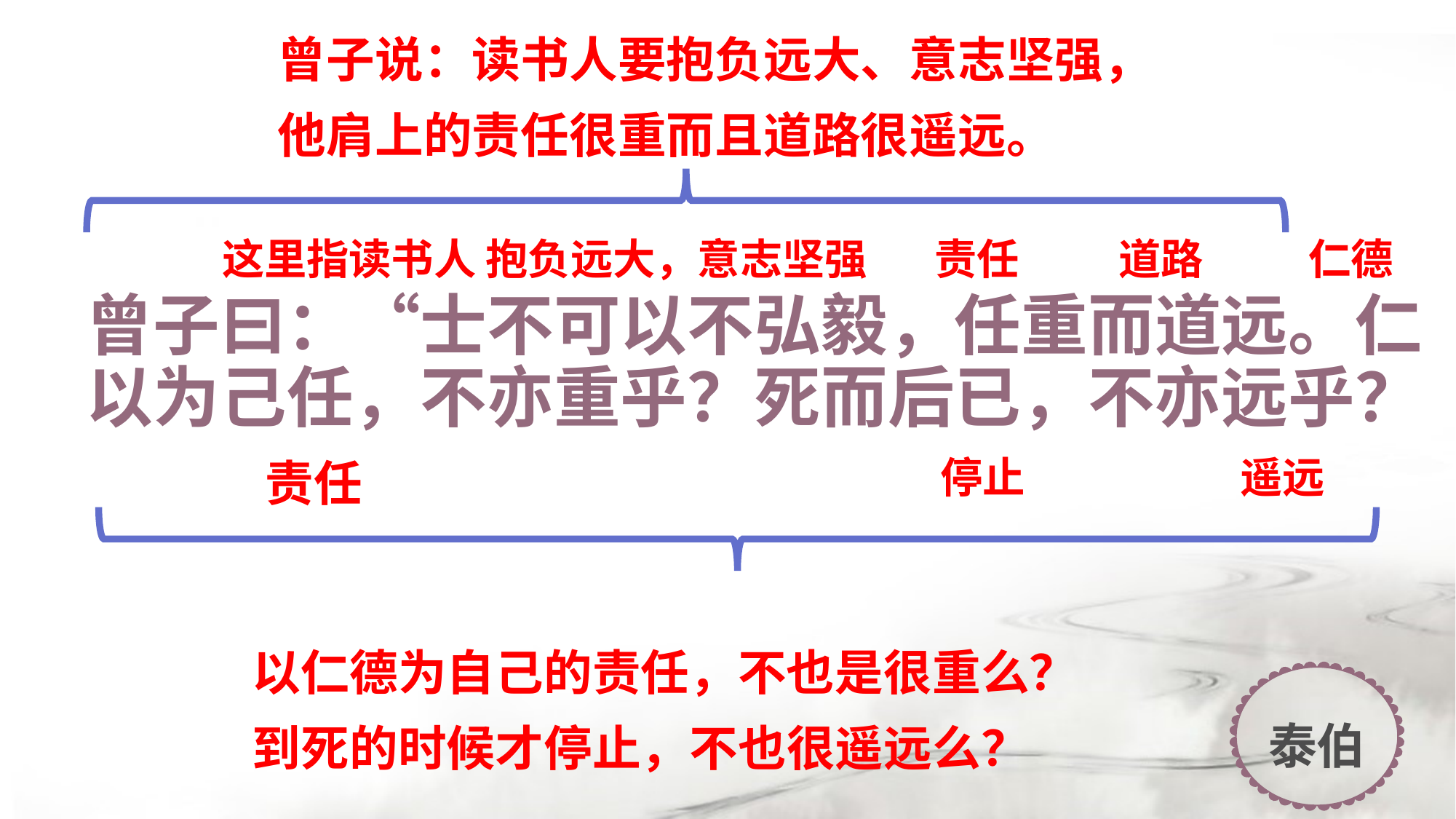

曾子说：读书人要抱负远大、意志坚强，
他肩上的责任很重而且道路很遥远。
这里指读书人
抱负远大，意志坚强
责任
道路
仁德
# 曾子曰：“士不可以不弘毅，任重而道远。仁以为己任，不亦重乎？死而后已，不亦远乎？
责任
停止
遥远
以仁德为自己的责任，不也是很重么？
到死的时候才停止，不也很遥远么？

泰伯